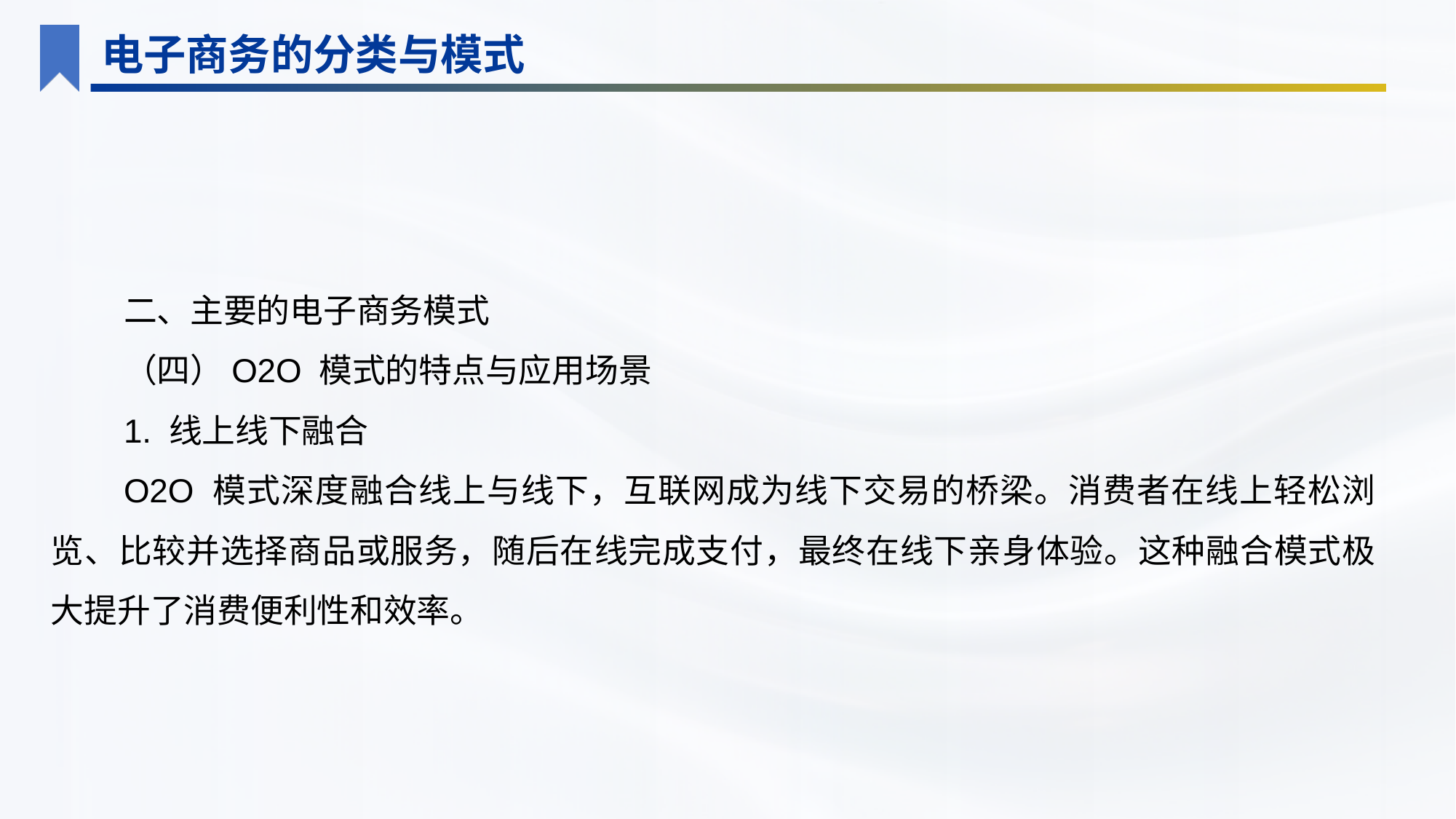

电子商务的分类与模式
二、主要的电子商务模式
（四）O2O 模式的特点与应用场景
1. 线上线下融合
O2O 模式深度融合线上与线下，互联网成为线下交易的桥梁。消费者在线上轻松浏览、比较并选择商品或服务，随后在线完成支付，最终在线下亲身体验。这种融合模式极大提升了消费便利性和效率。